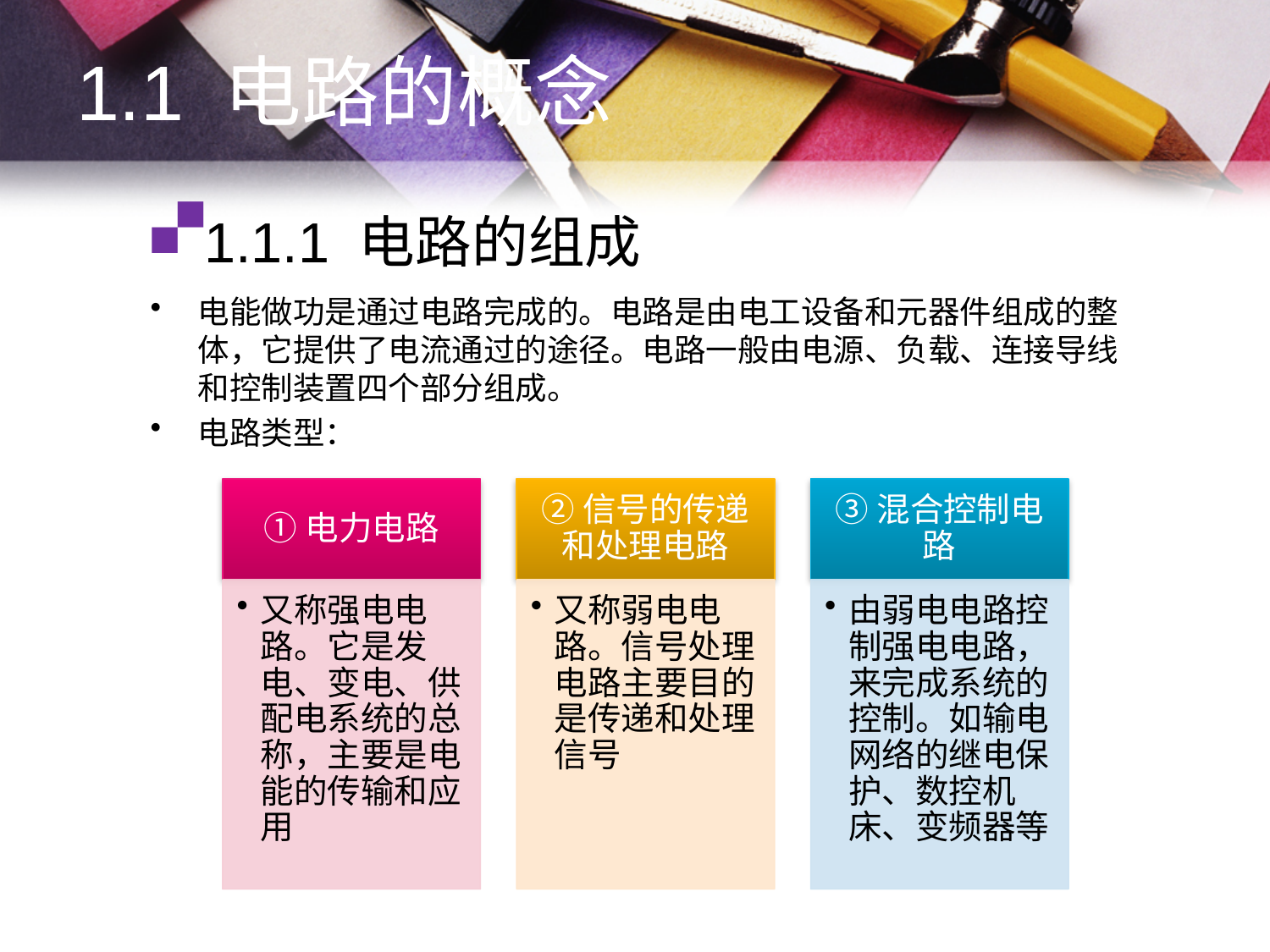

1.1 电路的概念
# 1.1.1 电路的组成
电能做功是通过电路完成的。电路是由电工设备和元器件组成的整体，它提供了电流通过的途径。电路一般由电源、负载、连接导线和控制装置四个部分组成。
电路类型：
①电力电路
又称强电电路。它是发电、变电、供配电系统的总称，主要是电能的传输和应用
②信号的传递和处理电路
又称弱电电路。信号处理电路主要目的是传递和处理信号
③混合控制电路
由弱电电路控制强电电路，来完成系统的控制。如输电网络的继电保护、数控机床、变频器等